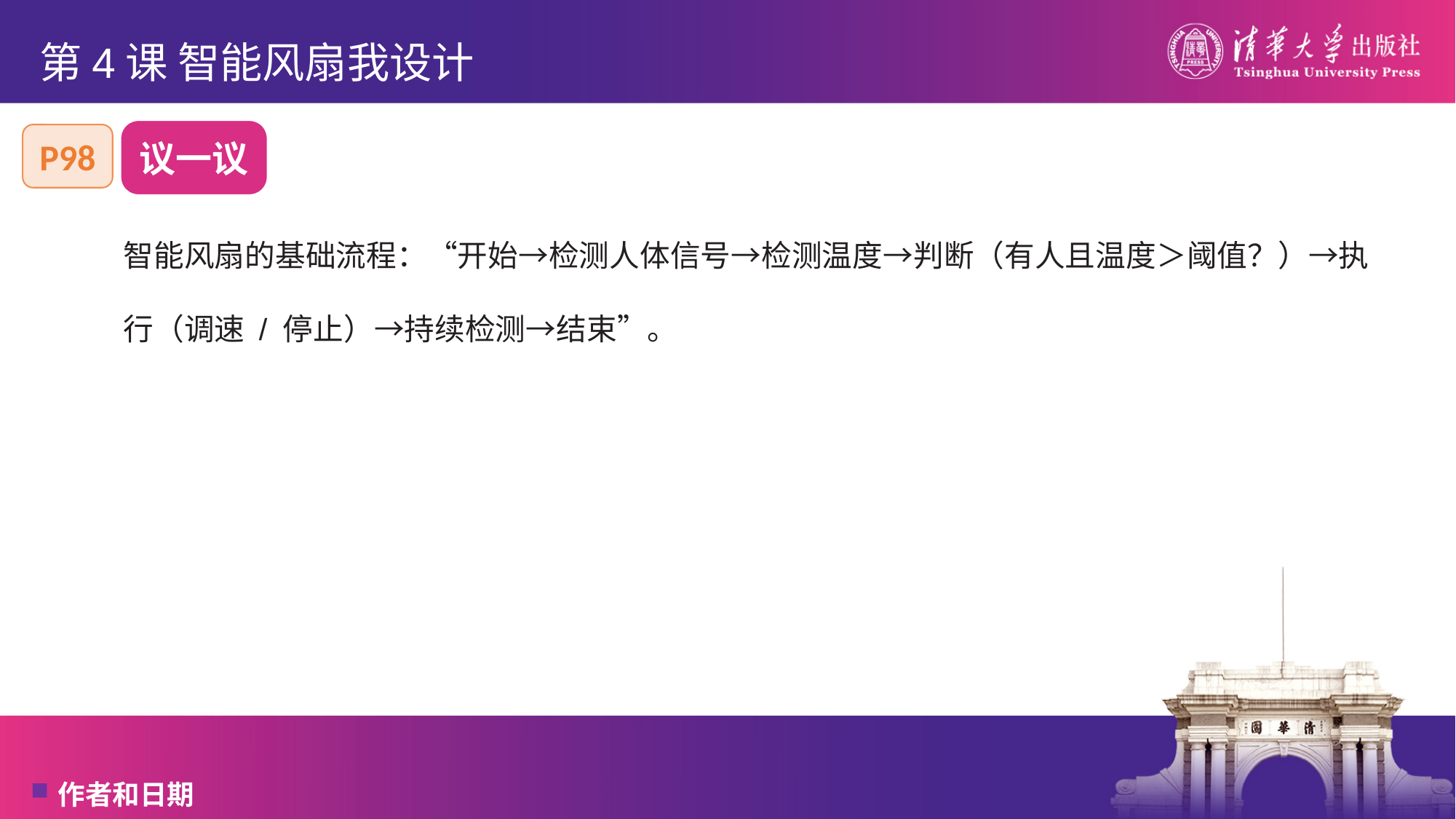

第4课 智能风扇我设计
议一议
P98
智能风扇的基础流程：“开始→检测人体信号→检测温度→判断（有人且温度＞阈值？）→执行（调速 / 停止）→持续检测→结束”。
作者和日期